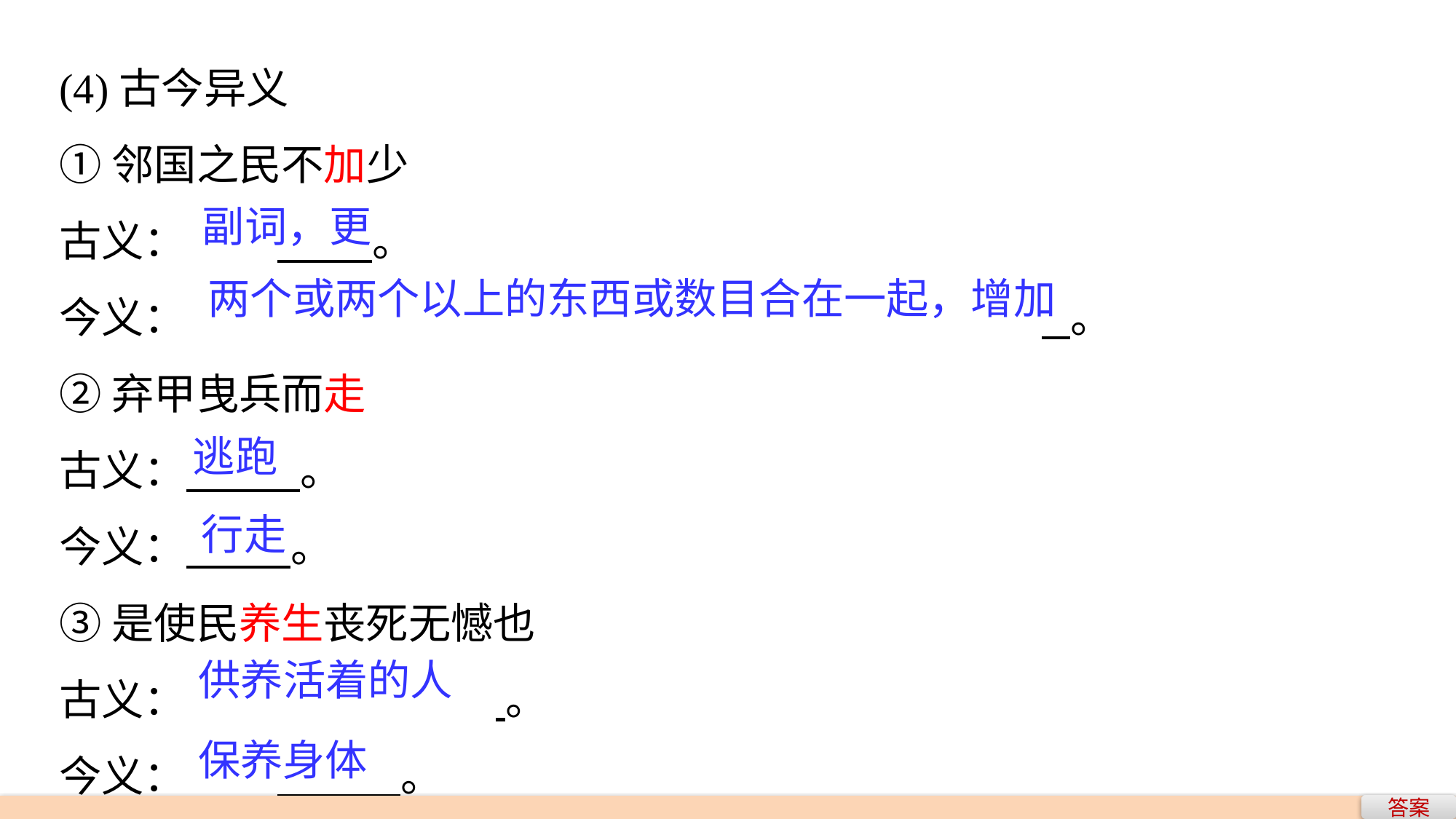

(4)古今异义
①邻国之民不加少
古义：	          。
今义：								   。
②弃甲曳兵而走
古义：            。
今义：           。
③是使民养生丧死无憾也
古义：			 。
今义：	             。
副词，更
两个或两个以上的东西或数目合在一起，增加
逃跑
行走
供养活着的人
保养身体
答案